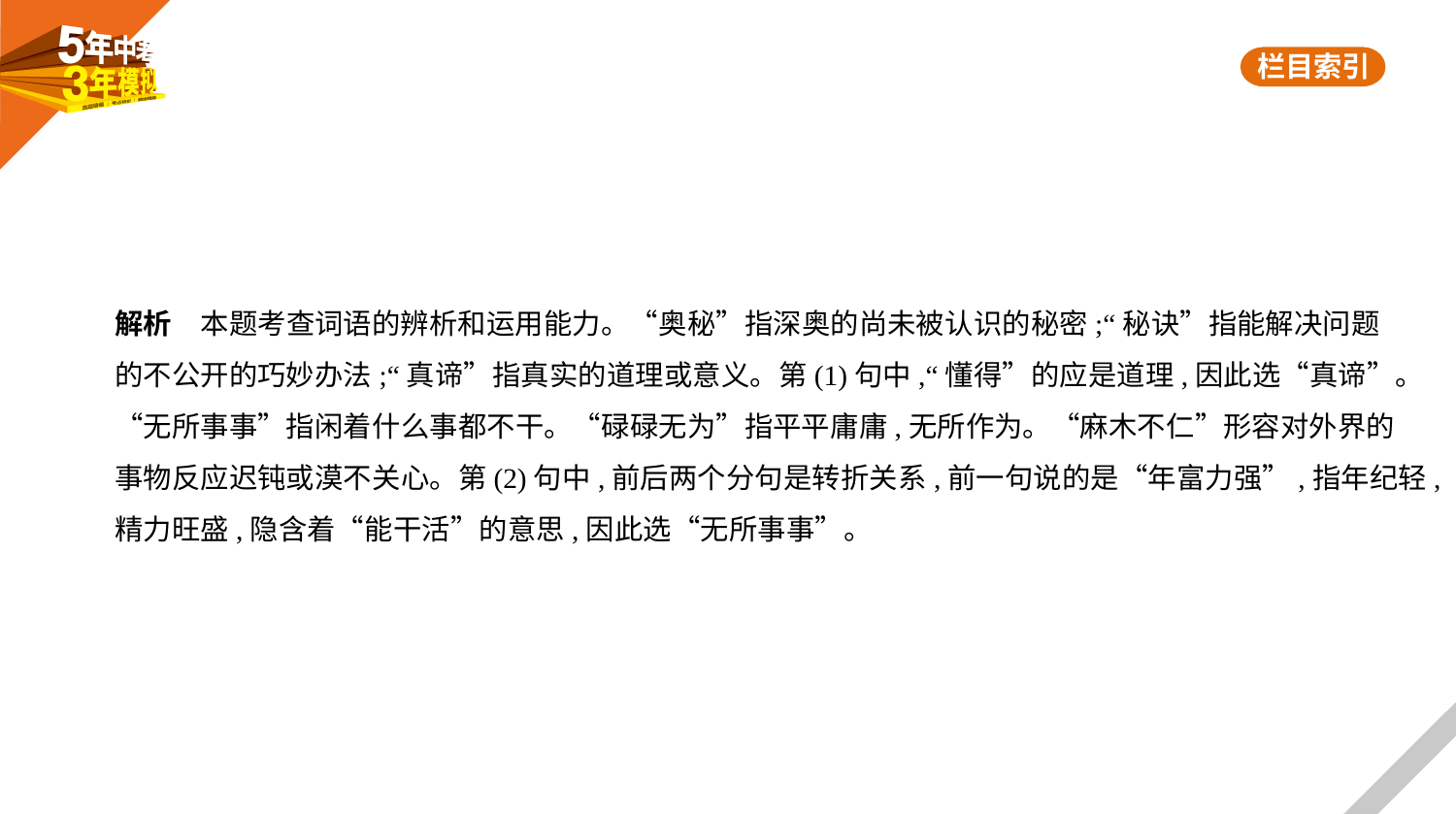

解析　本题考查词语的辨析和运用能力。“奥秘”指深奥的尚未被认识的秘密;“秘诀”指能解决问题
的不公开的巧妙办法;“真谛”指真实的道理或意义。第(1)句中,“懂得”的应是道理,因此选“真谛”。
“无所事事”指闲着什么事都不干。“碌碌无为”指平平庸庸,无所作为。“麻木不仁”形容对外界的
事物反应迟钝或漠不关心。第(2)句中,前后两个分句是转折关系,前一句说的是“年富力强”,指年纪轻,
精力旺盛,隐含着“能干活”的意思,因此选“无所事事”。